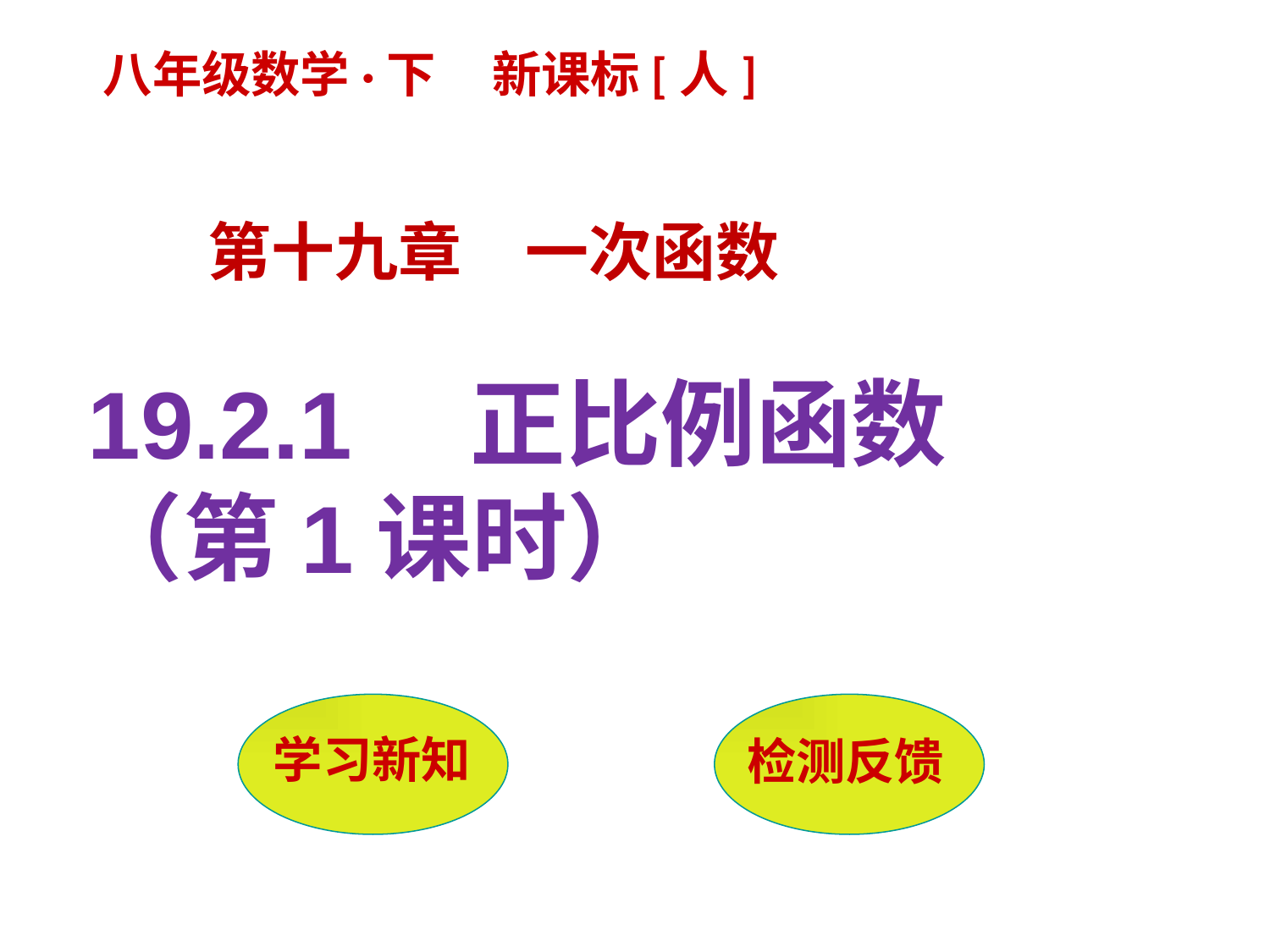

八年级数学·下     新课标[人]
第十九章　一次函数
19.2.1　正比例函数
（第1课时）

 学习新知

检测反馈